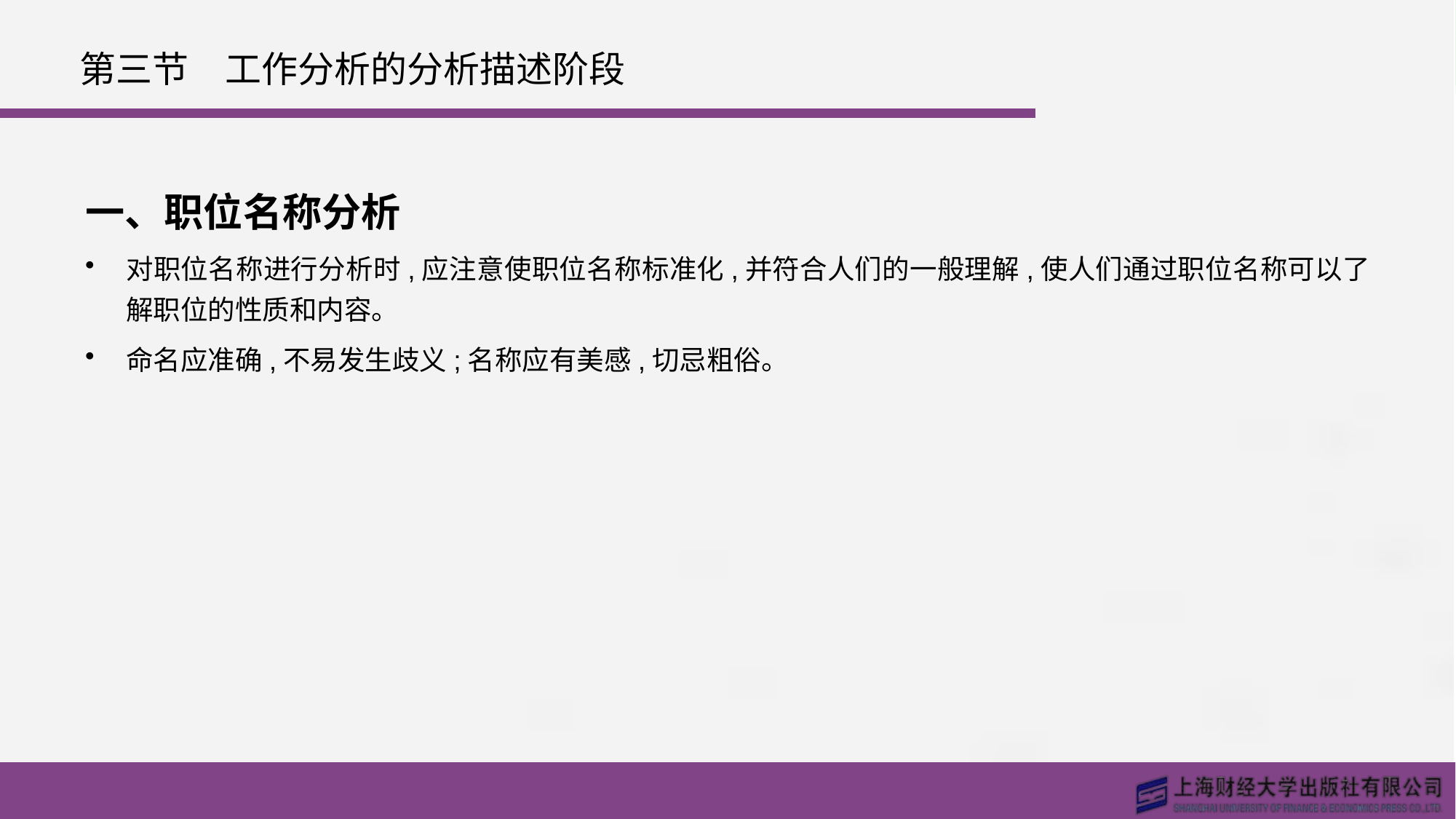

# 第三节　工作分析的分析描述阶段
一、职位名称分析
对职位名称进行分析时,应注意使职位名称标准化,并符合人们的一般理解,使人们通过职位名称可以了解职位的性质和内容。
命名应准确,不易发生歧义;名称应有美感,切忌粗俗。